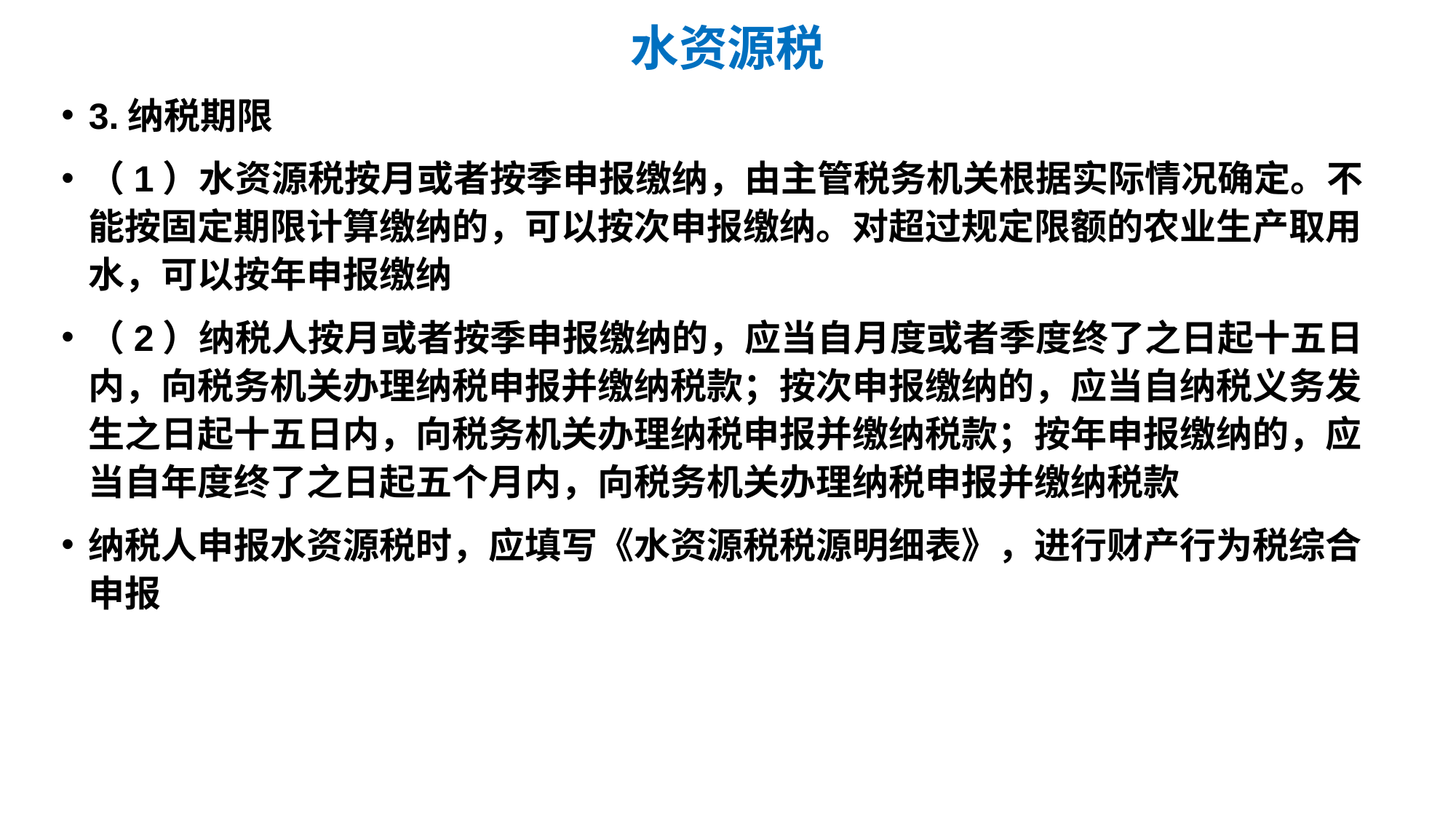

# 水资源税
3.纳税期限
（1）水资源税按月或者按季申报缴纳，由主管税务机关根据实际情况确定。不能按固定期限计算缴纳的，可以按次申报缴纳。对超过规定限额的农业生产取用水，可以按年申报缴纳
（2）纳税人按月或者按季申报缴纳的，应当自月度或者季度终了之日起十五日内，向税务机关办理纳税申报并缴纳税款；按次申报缴纳的，应当自纳税义务发生之日起十五日内，向税务机关办理纳税申报并缴纳税款；按年申报缴纳的，应当自年度终了之日起五个月内，向税务机关办理纳税申报并缴纳税款
纳税人申报水资源税时，应填写《水资源税税源明细表》，进行财产行为税综合申报